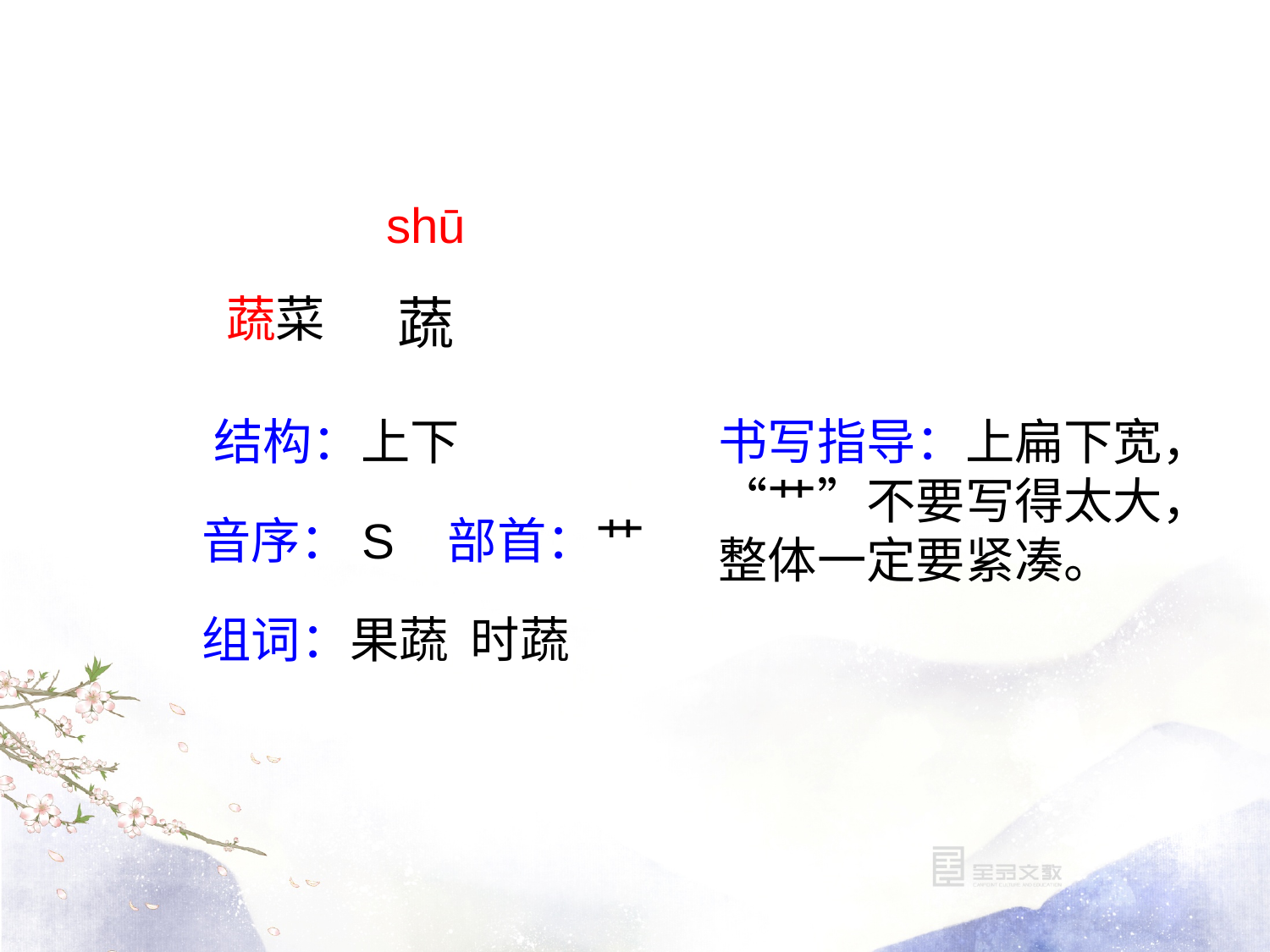

shū
蔬菜
蔬
书写指导：上扁下宽，“艹”不要写得太大，整体一定要紧凑。
结构：上下
音序：S   部首：艹
组词：果蔬  时蔬